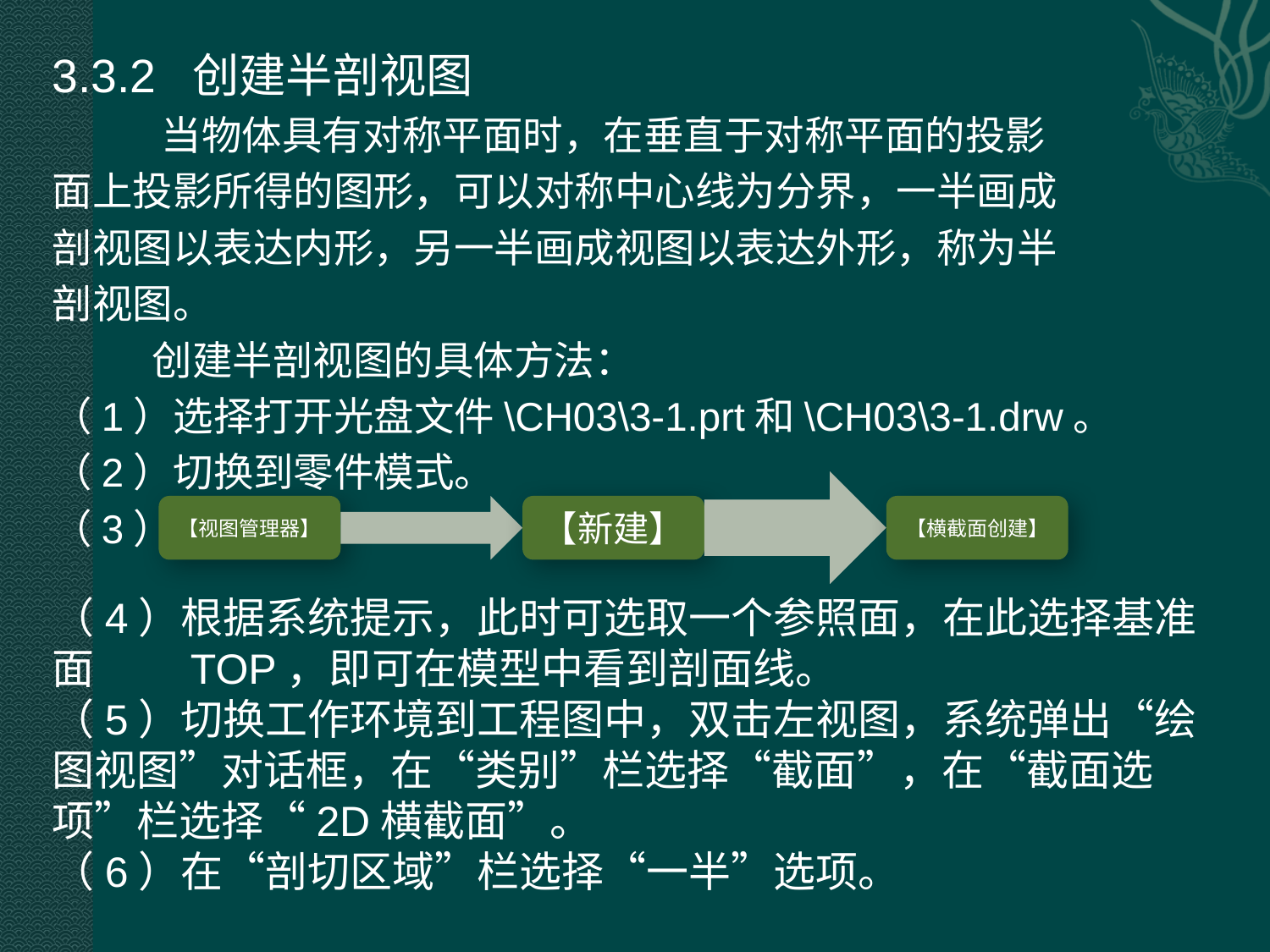

3.3.2  创建半剖视图
           当物体具有对称平面时，在垂直于对称平面的投影
面上投影所得的图形，可以对称中心线为分界，一半画成
剖视图以表达内形，另一半画成视图以表达外形，称为半
剖视图。
          创建半剖视图的具体方法：
（1）选择打开光盘文件\CH03\3-1.prt和\CH03\3-1.drw。
（2）切换到零件模式。
（3）
【视图管理器】
【新建】
【横截面创建】
（4）根据系统提示，此时可选取一个参照面，在此选择基准面         TOP，即可在模型中看到剖面线。
（5）切换工作环境到工程图中，双击左视图，系统弹出“绘图视图”对话框，在“类别”栏选择“截面”，在“截面选项”栏选择“2D横截面”。
（6）在“剖切区域”栏选择“一半”选项。